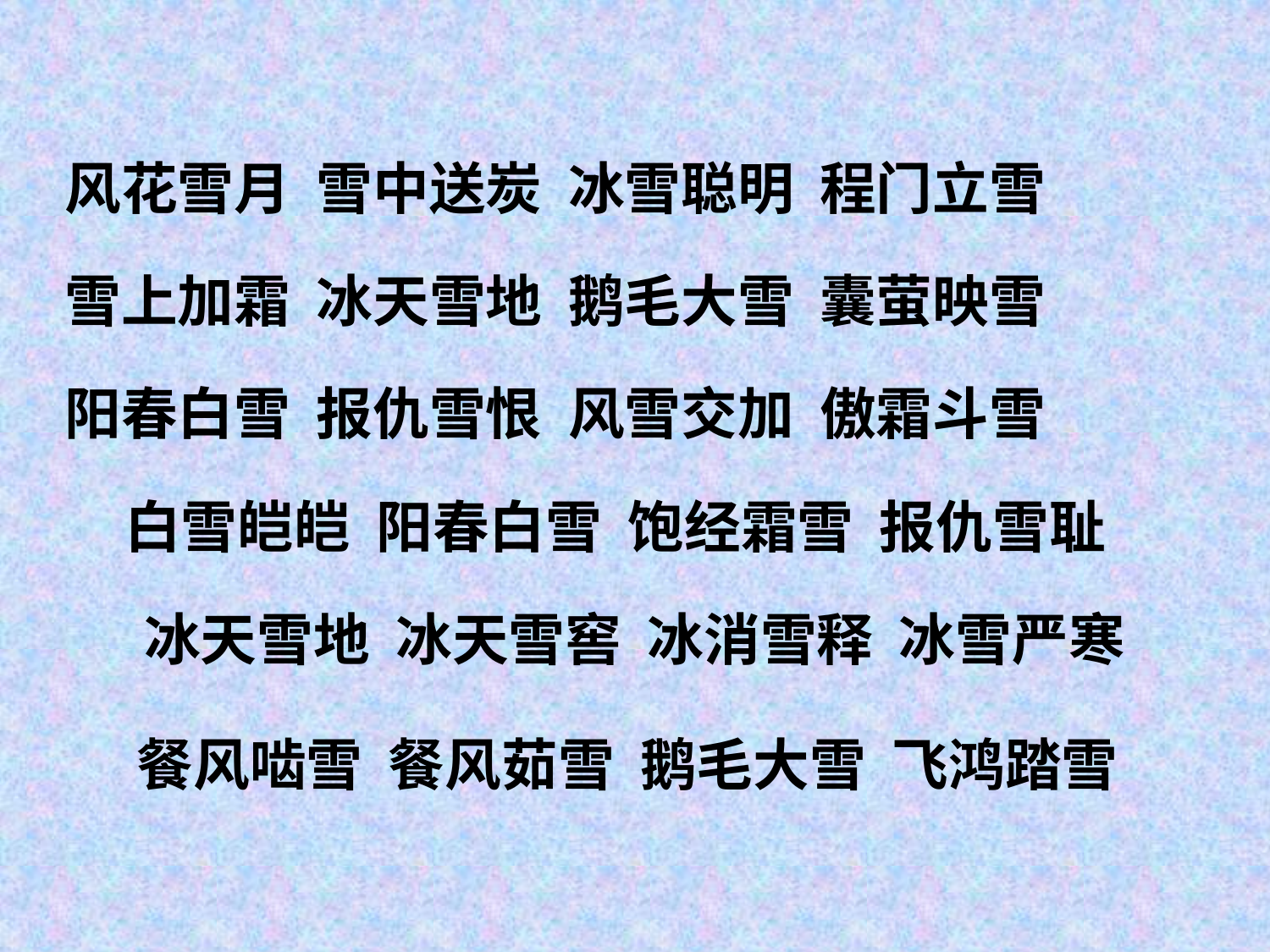

风花雪月  雪中送炭  冰雪聪明  程门立雪
   雪上加霜  冰天雪地  鹅毛大雪  囊萤映雪
   阳春白雪  报仇雪恨  风雪交加  傲霜斗雪
白雪皑皑  阳春白雪  饱经霜雪  报仇雪耻
冰天雪地  冰天雪窖  冰消雪释  冰雪严寒
餐风啮雪  餐风茹雪  鹅毛大雪  飞鸿踏雪